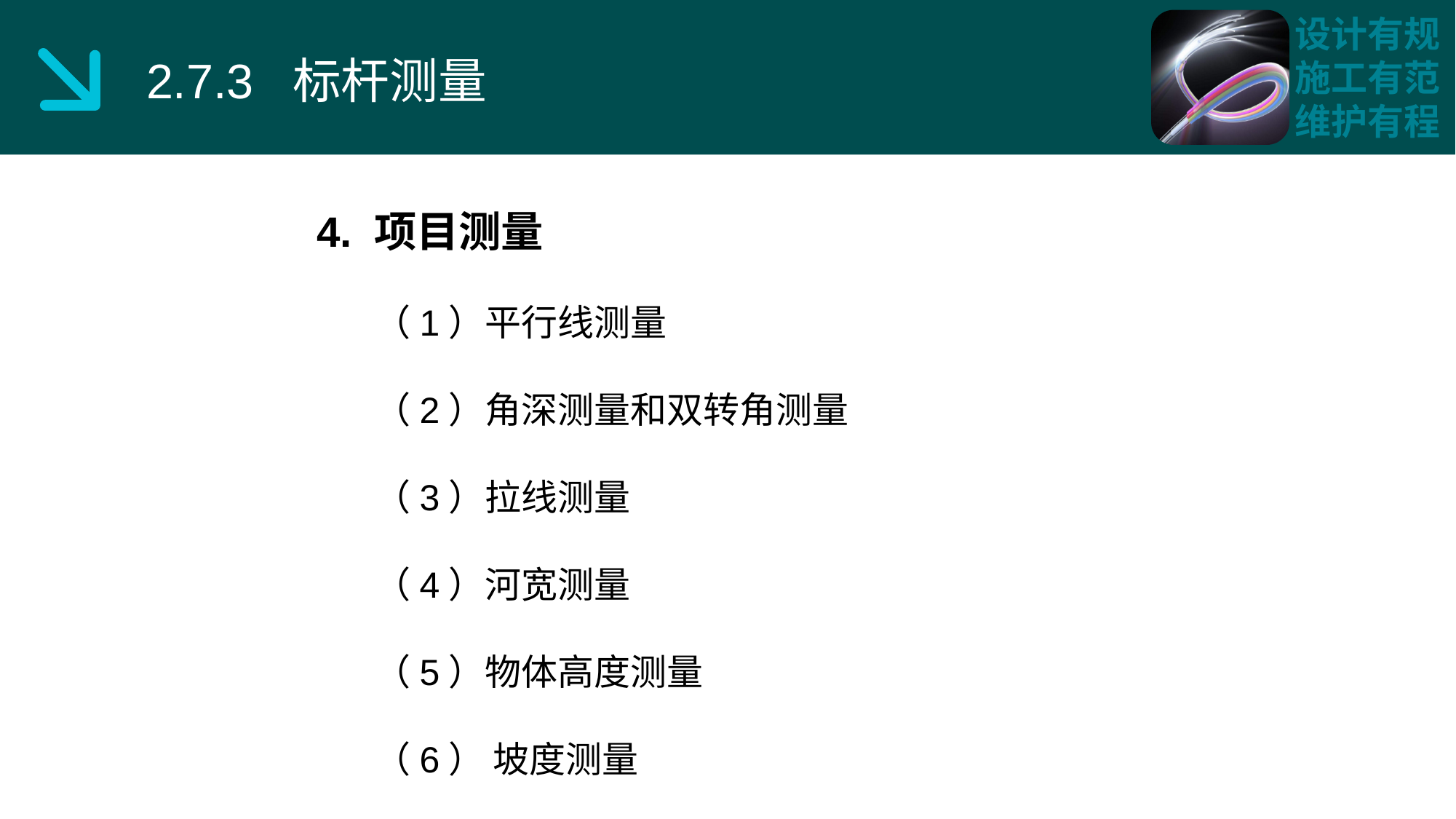

2.7.3  标杆测量

4. 项目测量

      （1）平行线测量

      （2）角深测量和双转角测量

      （3）拉线测量

      （4）河宽测量

      （5）物体高度测量

      （6） 坡度测量